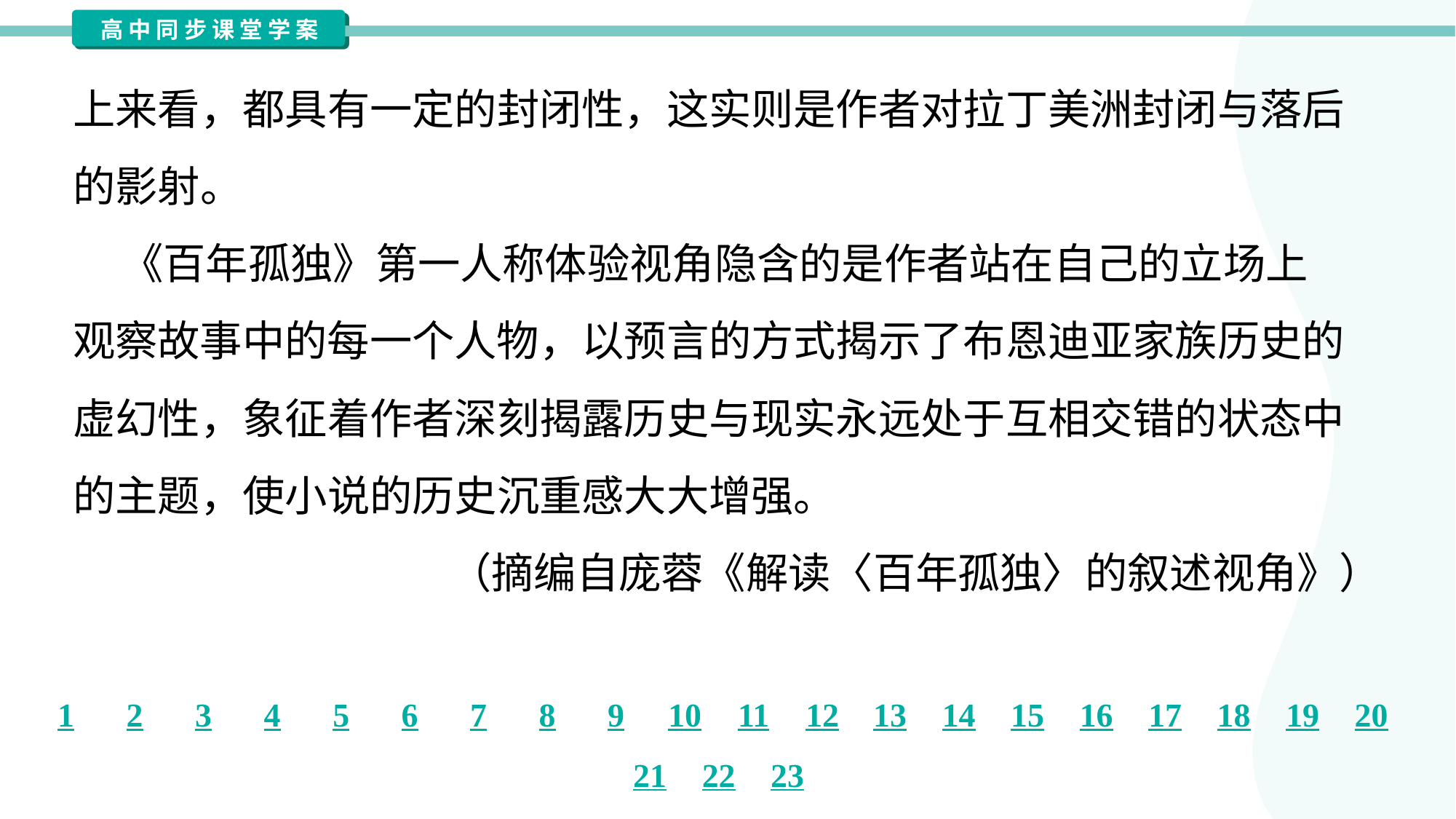

上来看，都具有一定的封闭性，这实则是作者对拉丁美洲封闭与落后
的影射。
    《百年孤独》第一人称体验视角隐含的是作者站在自己的立场上
观察故事中的每一个人物，以预言的方式揭示了布恩迪亚家族历史的
虚幻性，象征着作者深刻揭露历史与现实永远处于互相交错的状态中
的主题，使小说的历史沉重感大大增强。
（摘编自庞蓉《解读〈百年孤独〉的叙述视角》）